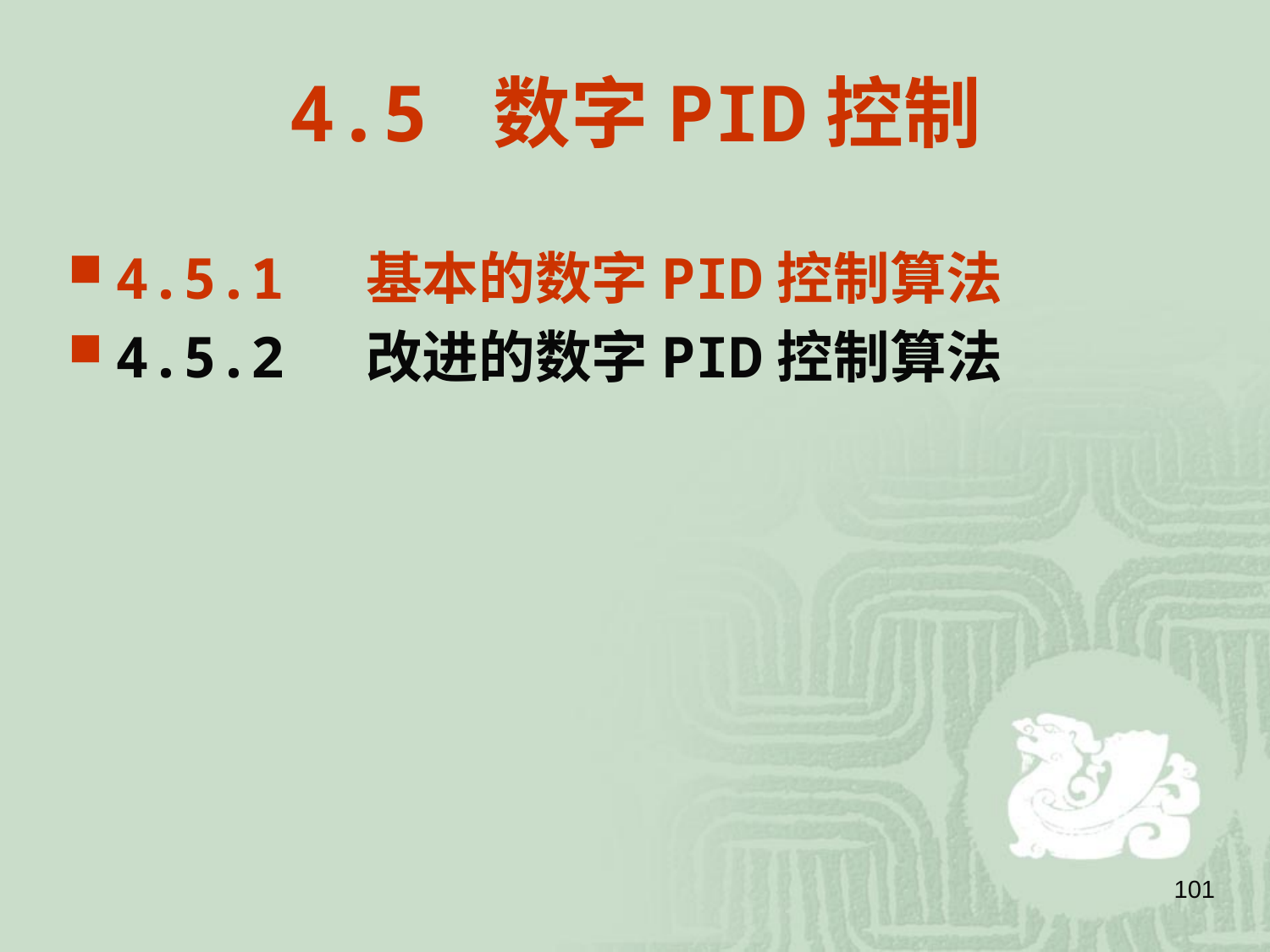

# 4.5 数字PID控制
4.5.1  基本的数字PID控制算法
4.5.2  改进的数字PID控制算法
101